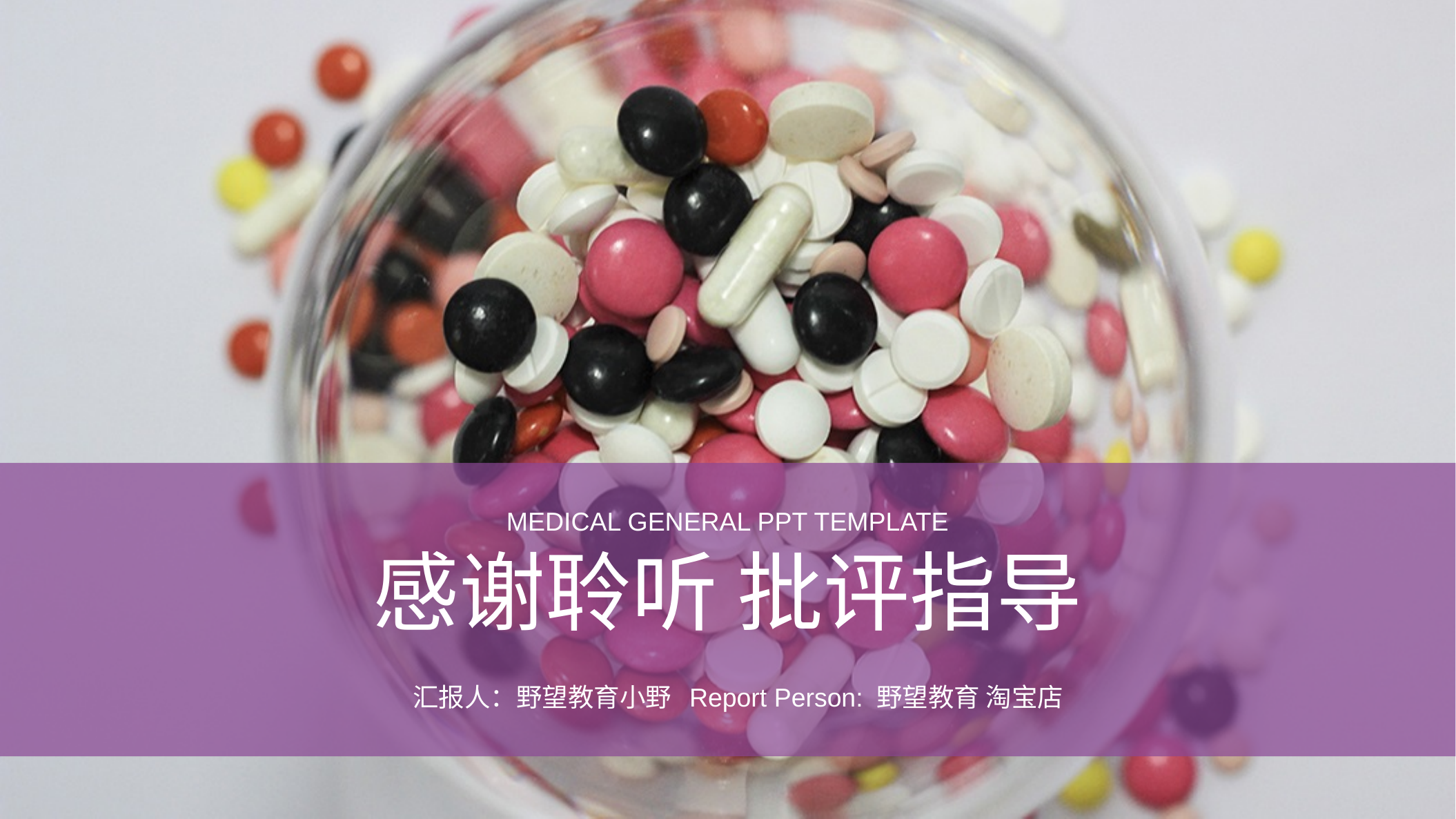

MEDICAL GENERAL PPT TEMPLATE
感谢聆听 批评指导
汇报人：野望教育小野  Report Person: 野望教育 淘宝店